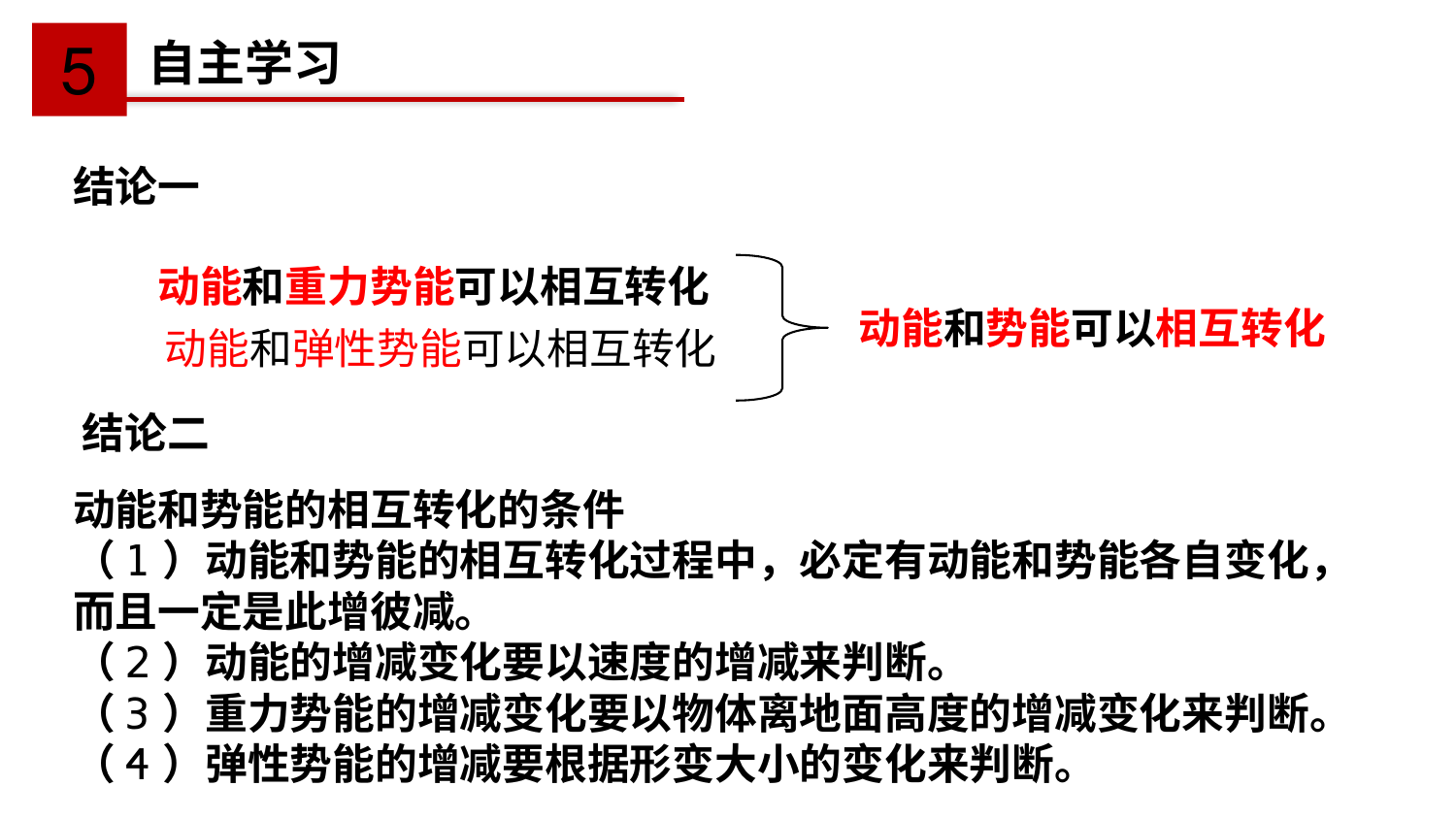

5
自主学习
结论一
动能和重力势能可以相互转化

动能和势能可以相互转化
动能和弹性势能可以相互转化
结论二
动能和势能的相互转化的条件
（1）动能和势能的相互转化过程中，必定有动能和势能各自变化，而且一定是此增彼减。
（2）动能的增减变化要以速度的增减来判断。
（3）重力势能的增减变化要以物体离地面高度的增减变化来判断。
（4）弹性势能的增减要根据形变大小的变化来判断。